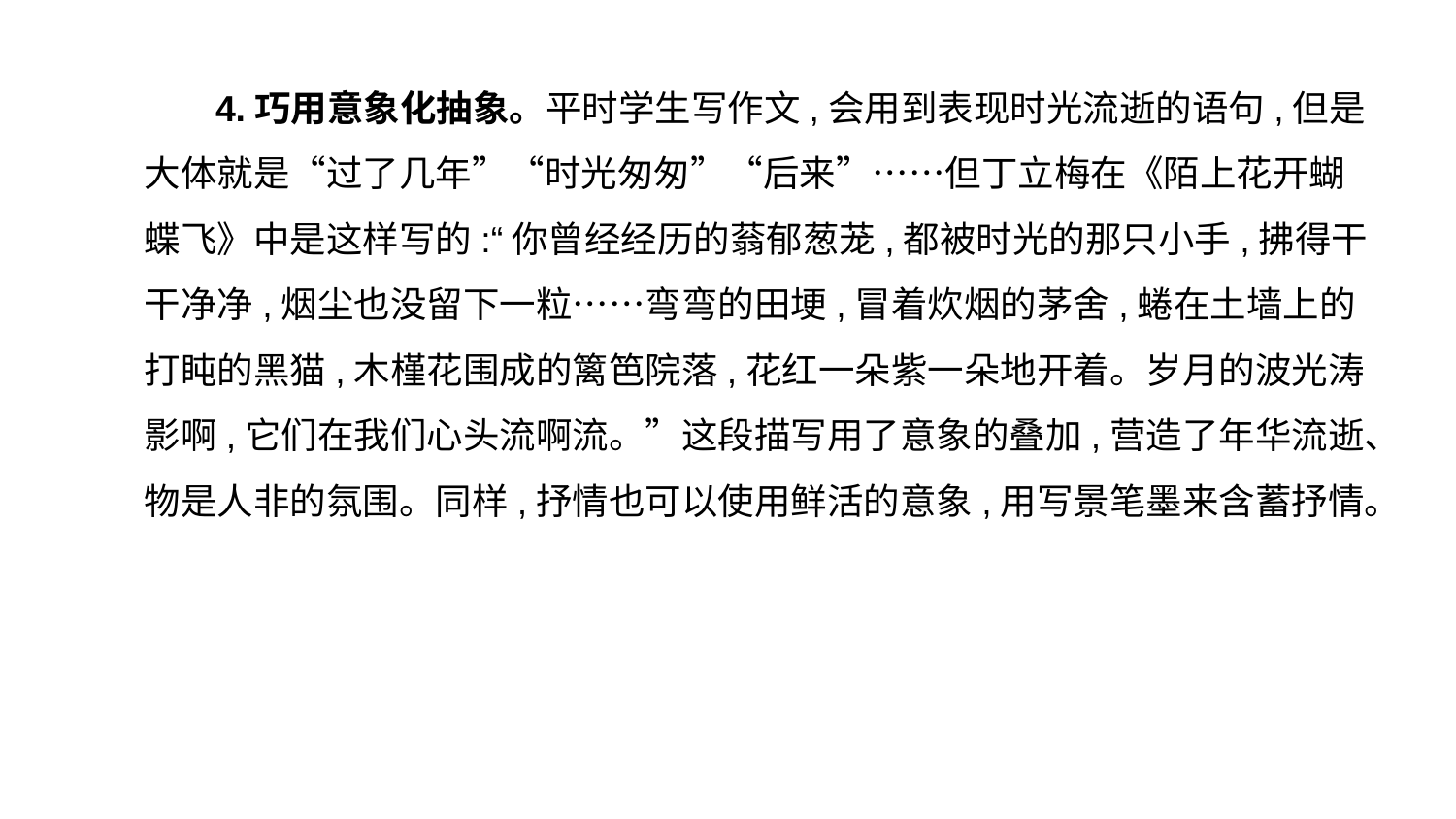

4.巧用意象化抽象。平时学生写作文,会用到表现时光流逝的语句,但是大体就是“过了几年”“时光匆匆”“后来”……但丁立梅在《陌上花开蝴蝶飞》中是这样写的:“你曾经经历的蓊郁葱茏,都被时光的那只小手,拂得干干净净,烟尘也没留下一粒……弯弯的田埂,冒着炊烟的茅舍,蜷在土墙上的打盹的黑猫,木槿花围成的篱笆院落,花红一朵紫一朵地开着。岁月的波光涛影啊,它们在我们心头流啊流。”这段描写用了意象的叠加,营造了年华流逝、物是人非的氛围。同样,抒情也可以使用鲜活的意象,用写景笔墨来含蓄抒情。